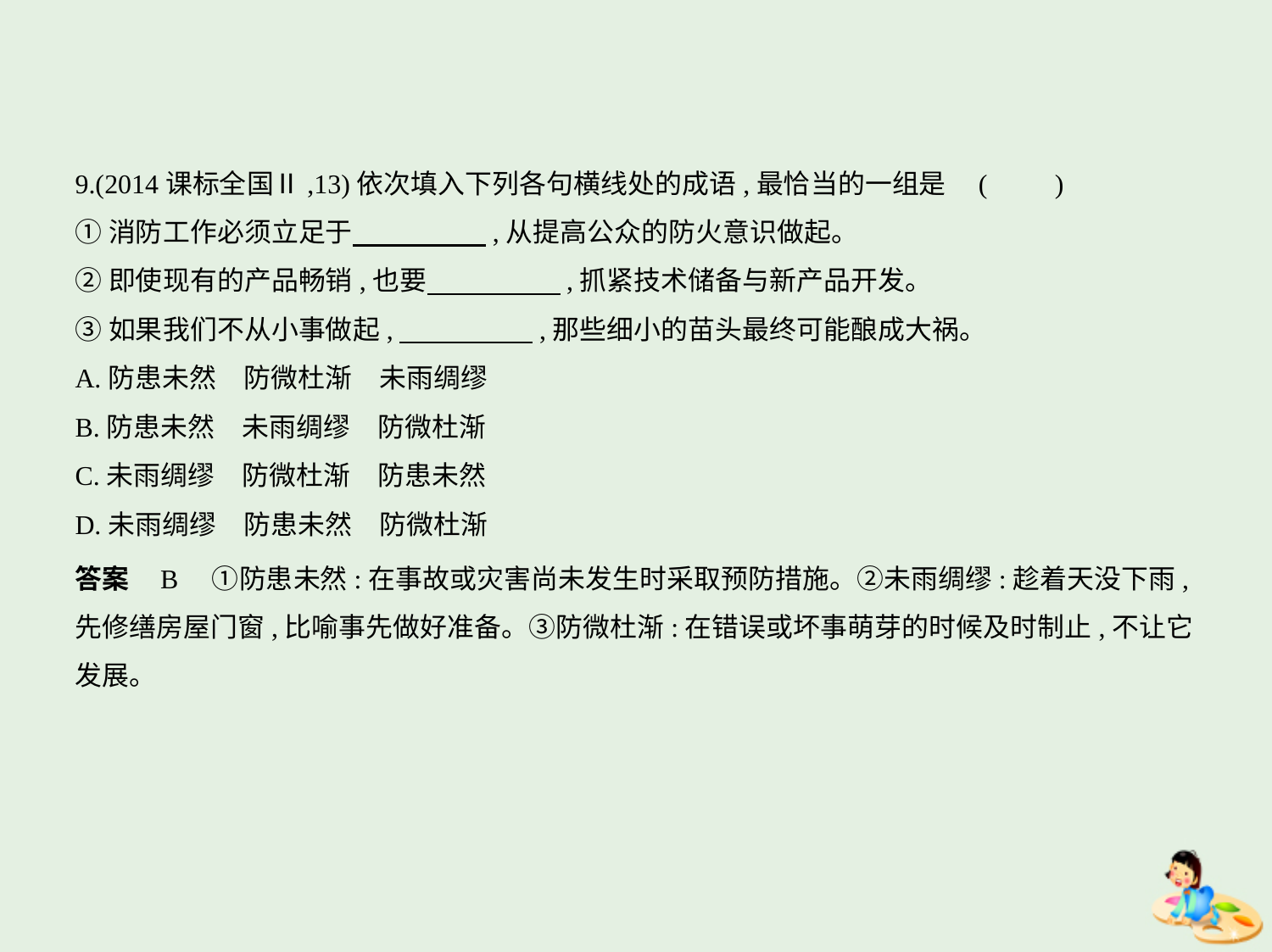

9.(2014课标全国Ⅱ,13)依次填入下列各句横线处的成语,最恰当的一组是 (　　)
①消防工作必须立足于　　　　    ,从提高公众的防火意识做起。
②即使现有的产品畅销,也要　　　　    ,抓紧技术储备与新产品开发。
③如果我们不从小事做起,　　　　    ,那些细小的苗头最终可能酿成大祸。
A.防患未然　防微杜渐　未雨绸缪
B.防患未然　未雨绸缪　防微杜渐
C.未雨绸缪　防微杜渐　防患未然
D.未雨绸缪　防患未然　防微杜渐
答案    B　①防患未然:在事故或灾害尚未发生时采取预防措施。②未雨绸缪:趁着天没下雨,
先修缮房屋门窗,比喻事先做好准备。③防微杜渐:在错误或坏事萌芽的时候及时制止,不让它
发展。